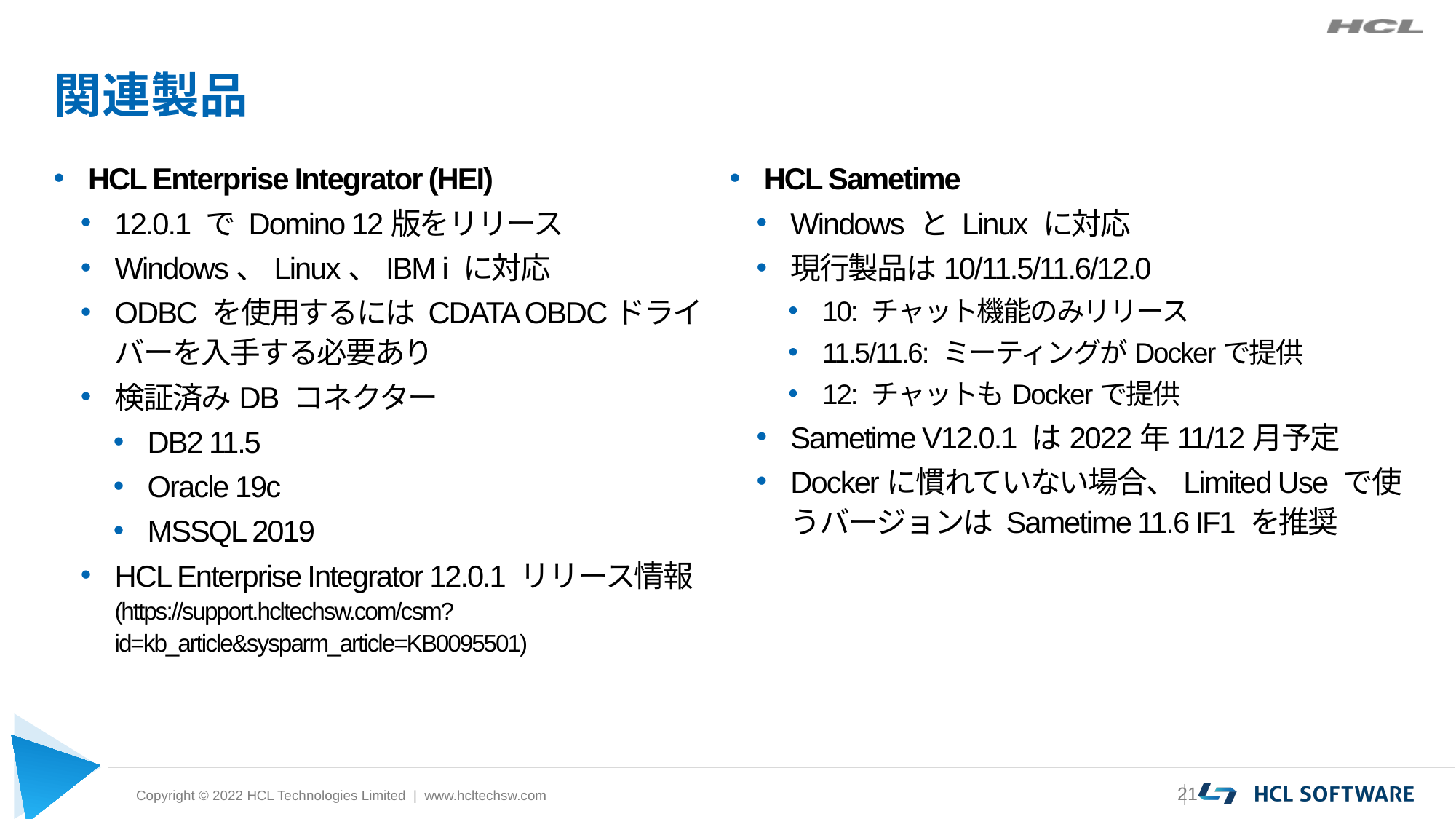

# 関連製品
HCL Enterprise Integrator (HEI)
12.0.1 で Domino 12版をリリース
Windows、Linux、IBM i に対応
ODBC を使用するには CDATA OBDCドライバーを入手する必要あり
検証済みDB コネクター
DB2 11.5
Oracle 19c
MSSQL 2019
HCL Enterprise Integrator 12.0.1 リリース情報(https://support.hcltechsw.com/csm?id=kb_article&sysparm_article=KB0095501)
HCL Sametime
Windows と Linux に対応
現行製品は10/11.5/11.6/12.0
10: チャット機能のみリリース
11.5/11.6: ミーティングがDockerで提供
12: チャットもDockerで提供
Sametime V12.0.1 は2022年11/12月予定
Dockerに慣れていない場合、Limited Use で使うバージョンは Sametime 11.6 IF1 を推奨